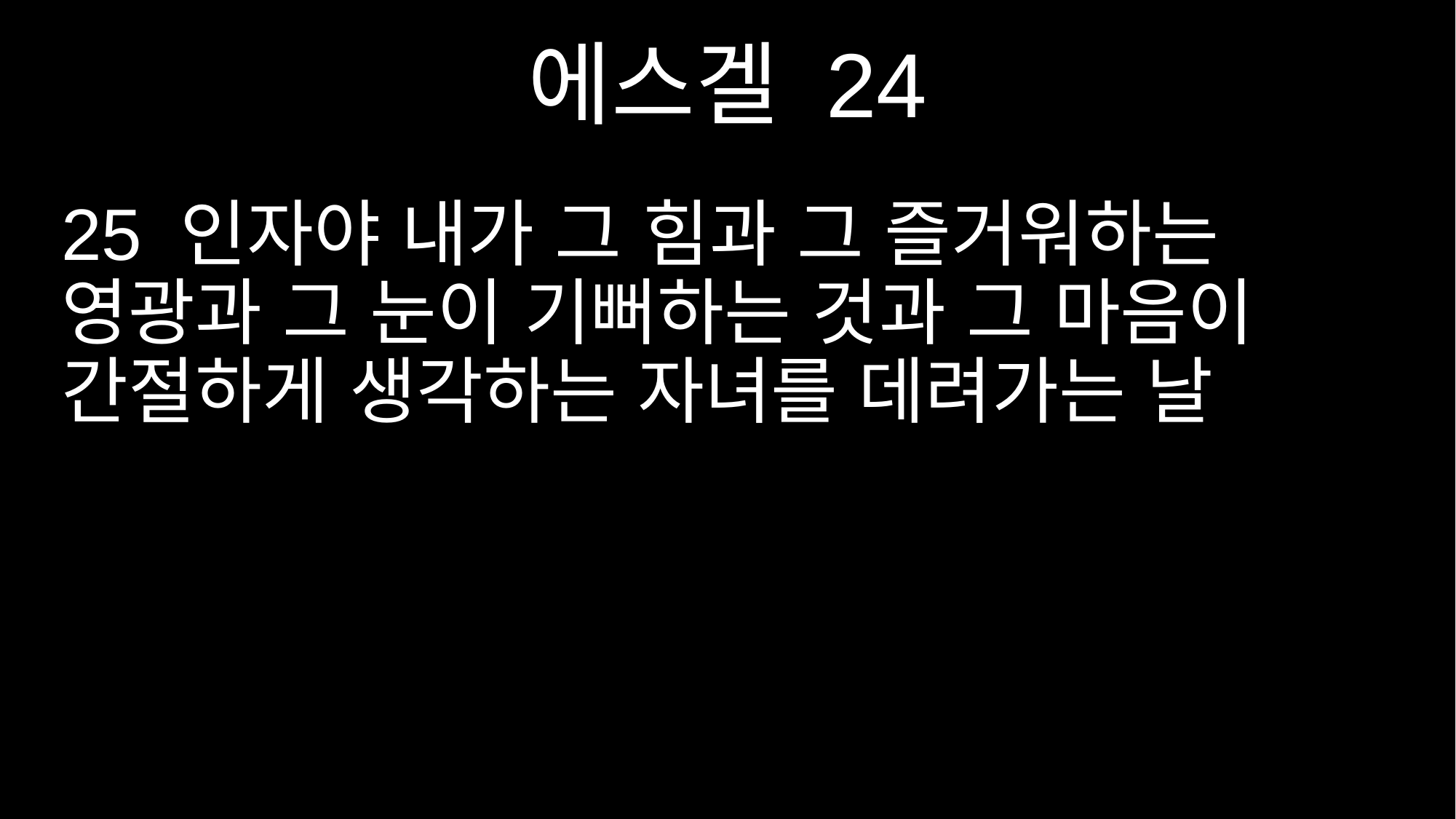

에스겔 24
25 인자야 내가 그 힘과 그 즐거워하는 영광과 그 눈이 기뻐하는 것과 그 마음이 간절하게 생각하는 자녀를 데려가는 날